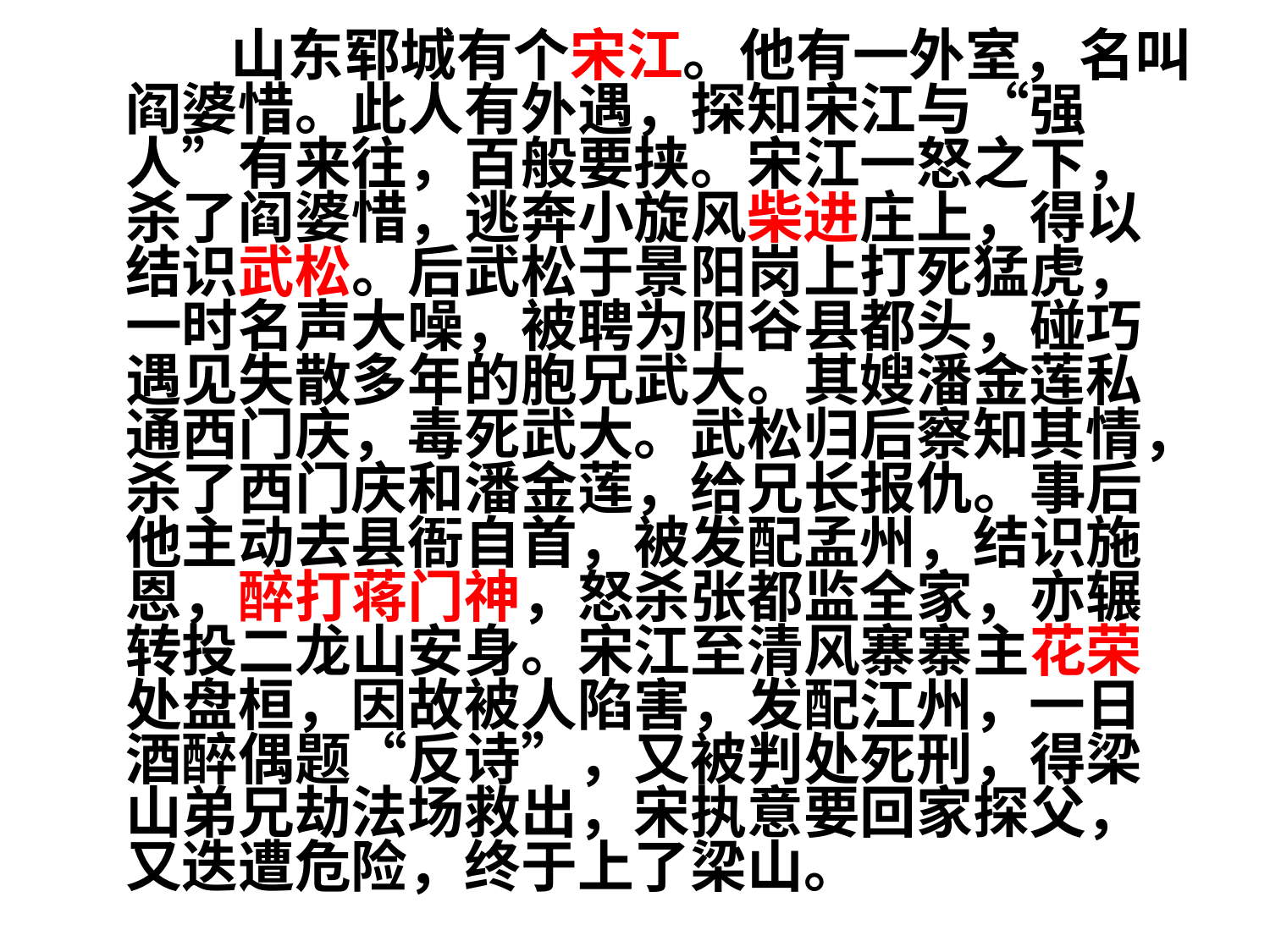

山东郓城有个宋江。他有一外室，名叫阎婆惜。此人有外遇，探知宋江与“强人”有来往，百般要挟。宋江一怒之下，杀了阎婆惜，逃奔小旋风柴进庄上，得以结识武松。后武松于景阳岗上打死猛虎，一时名声大噪，被聘为阳谷县都头，碰巧遇见失散多年的胞兄武大。其嫂潘金莲私通西门庆，毒死武大。武松归后察知其情，杀了西门庆和潘金莲，给兄长报仇。事后他主动去县衙自首，被发配孟州，结识施恩，醉打蒋门神，怒杀张都监全家，亦辗转投二龙山安身。宋江至清风寨寨主花荣处盘桓，因故被人陷害，发配江州，一日酒醉偶题“反诗”，又被判处死刑，得梁山弟兄劫法场救出，宋执意要回家探父，又迭遭危险，终于上了梁山。